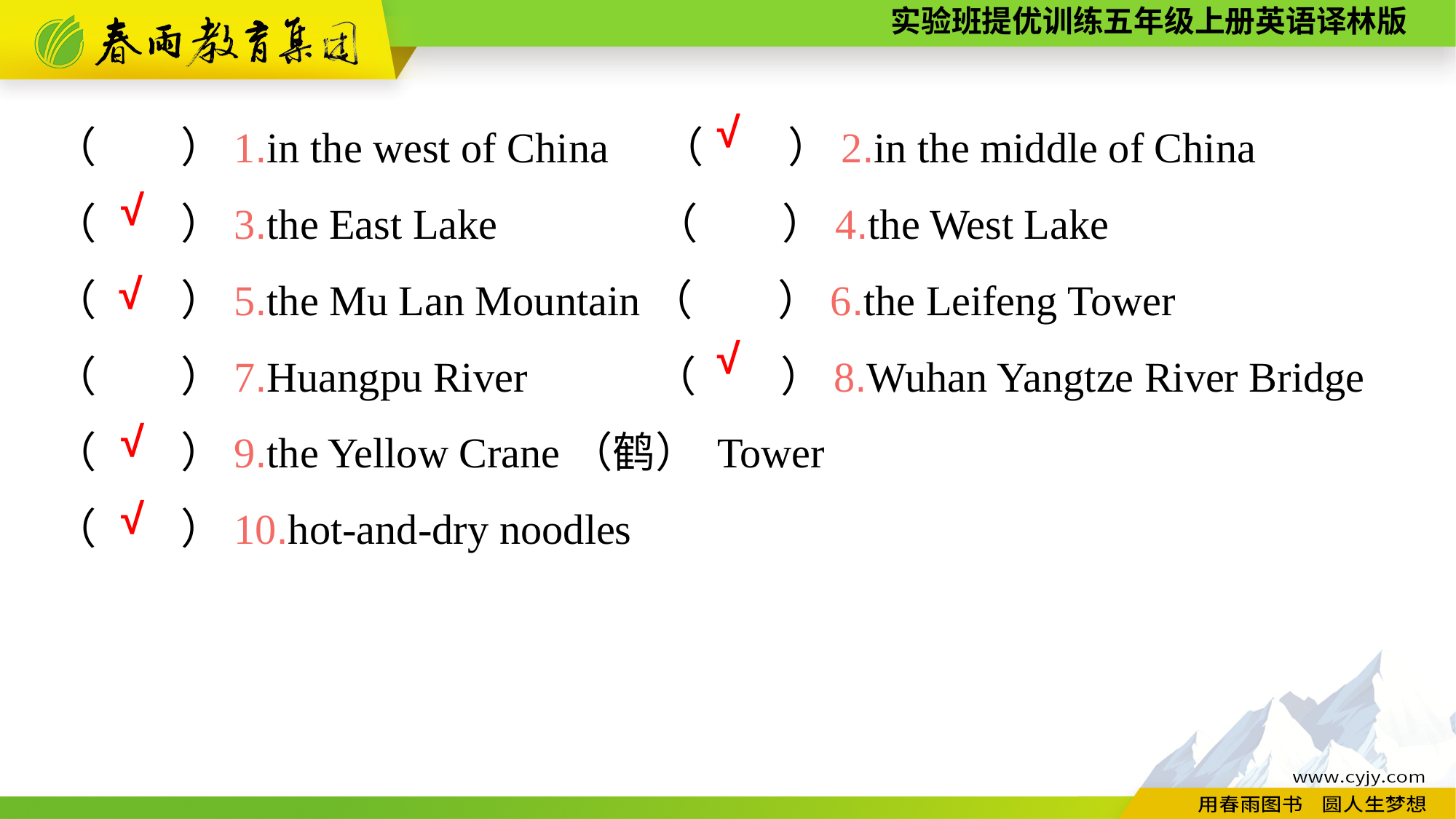

（　　）1.in the west of China    （　　）2.in the middle of China
（　　）3.the East Lake              （　　）4.the West Lake
（　　）5.the Mu Lan Mountain（　　）6.the Leifeng Tower
（　　）7.Huangpu River           （　　）8.Wuhan Yangtze River Bridge
（　　）9.the Yellow Crane（鹤） Tower
（　　）10.hot-and-dry noodles
√
√
√
√
√
√